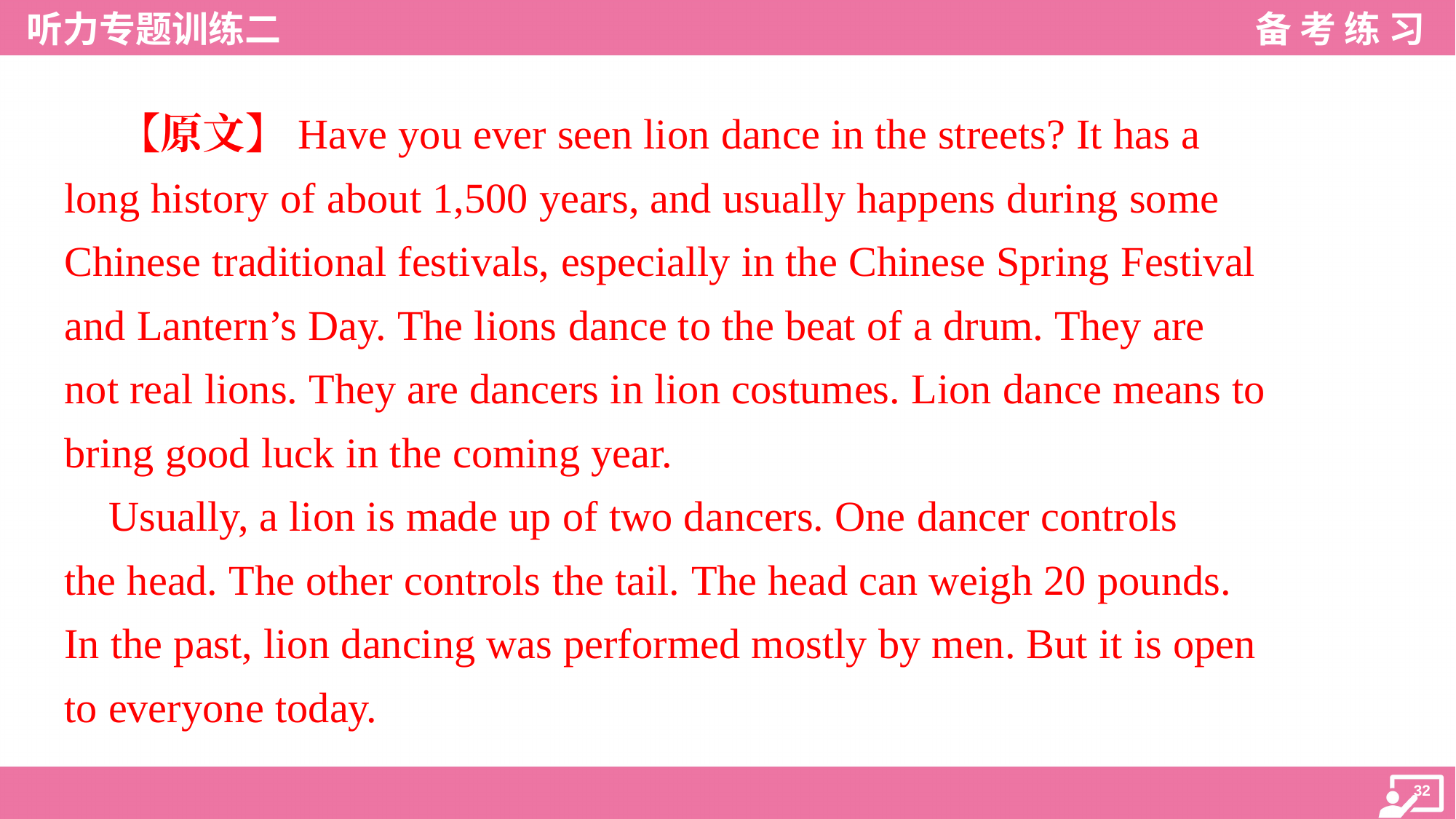

【原文】Have you ever seen lion dance in the streets? It has a
long history of about 1,500 years, and usually happens during some
Chinese traditional festivals, especially in the Chinese Spring Festival
and Lantern’s Day. The lions dance to the beat of a drum. They are
not real lions. They are dancers in lion costumes. Lion dance means to
bring good luck in the coming year.
    Usually, a lion is made up of two dancers. One dancer controls
the head. The other controls the tail. The head can weigh 20 pounds.
In the past, lion dancing was performed mostly by men. But it is open
to everyone today.